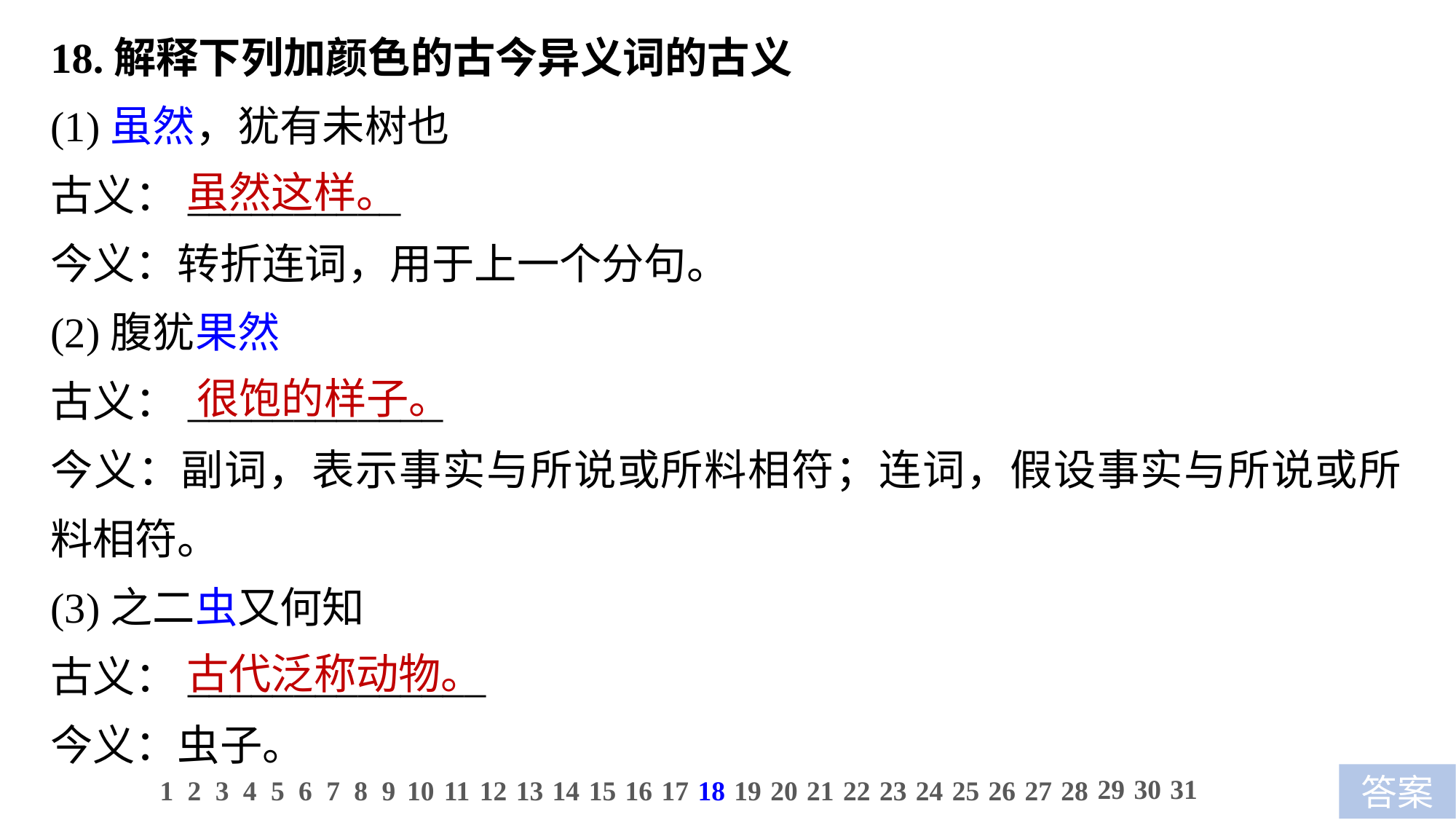

18.解释下列加颜色的古今异义词的古义
(1)虽然，犹有未树也
古义：__________
今义：转折连词，用于上一个分句。
(2)腹犹果然
古义：____________
今义：副词，表示事实与所说或所料相符；连词，假设事实与所说或所料相符。
(3)之二虫又何知
古义：______________
今义：虫子。
虽然这样。
很饱的样子。
古代泛称动物。
29
30
31
1
2
3
4
5
6
7
8
9
10
11
12
13
14
15
16
17
18
19
20
21
22
23
24
25
26
27
28
答案